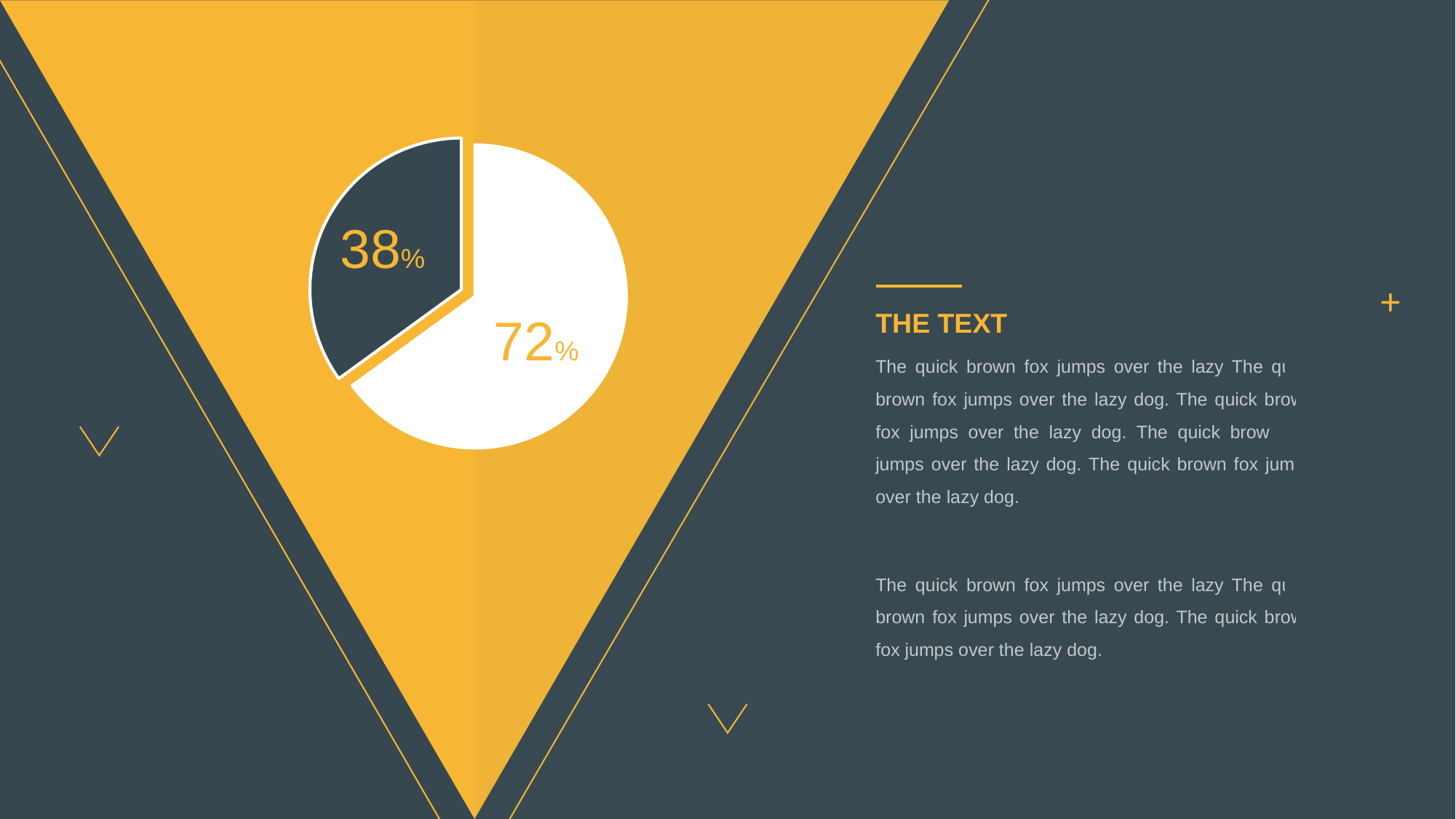

### Chart

| Category | 销售额 |
|---|---|
| 第一季度 | 65.0 |
| 第二季度 | 35.0 |
38%
+
THE TEXT
The quick brown fox jumps over the lazy The quick brown fox jumps over the lazy dog. The quick brown fox jumps over the lazy dog. The quick brown fox jumps over the lazy dog. The quick brown fox jumps over the lazy dog.
The quick brown fox jumps over the lazy The quick brown fox jumps over the lazy dog. The quick brown fox jumps over the lazy dog.
72%